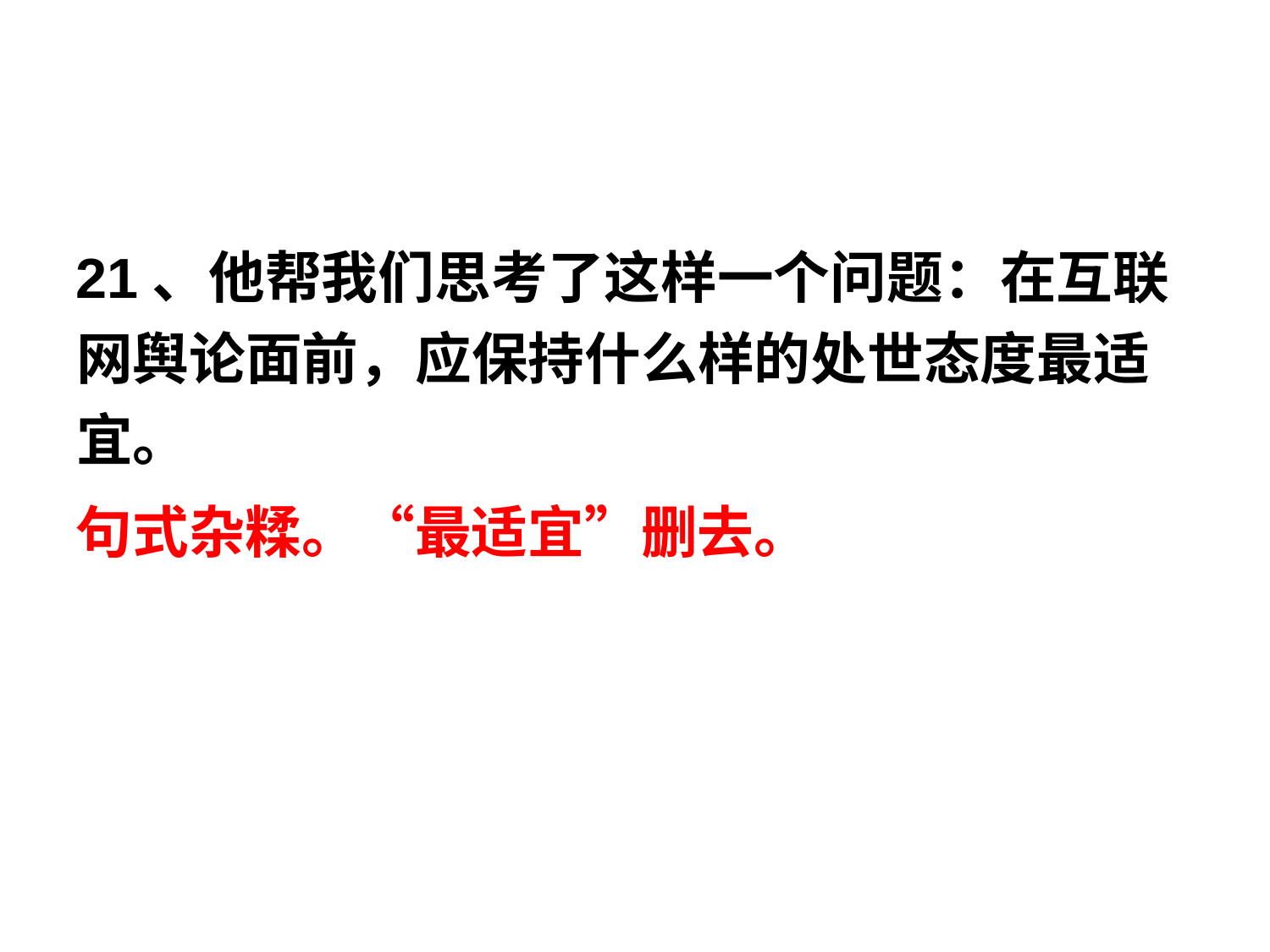

21、他帮我们思考了这样一个问题：在互联网舆论面前，应保持什么样的处世态度最适宜。
句式杂糅。“最适宜”删去。